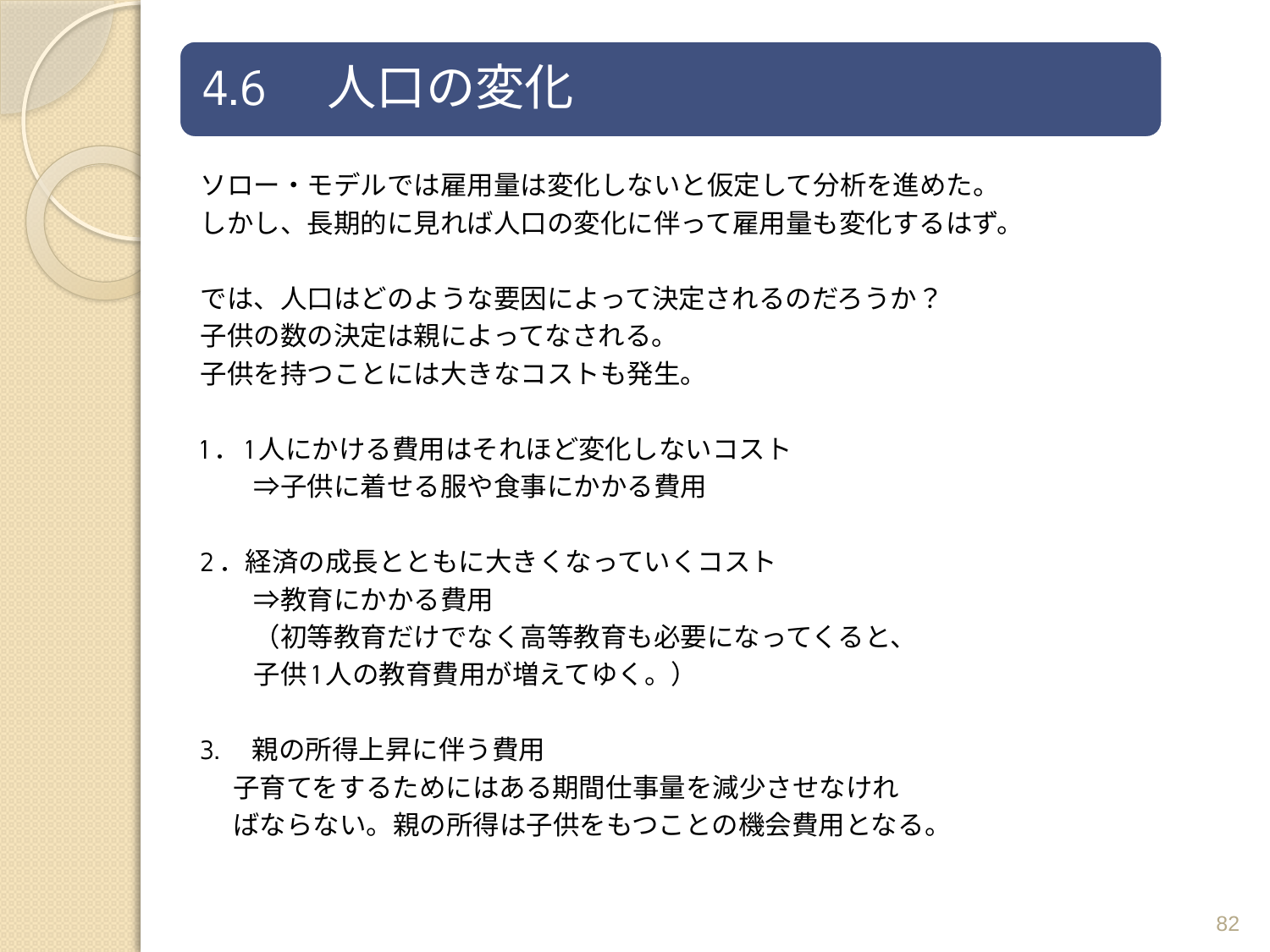

4.6　人口の変化
ソロー・モデルでは雇用量は変化しないと仮定して分析を進めた。
しかし、長期的に見れば人口の変化に伴って雇用量も変化するはず。

では、人口はどのような要因によって決定されるのだろうか？
子供の数の決定は親によってなされる。
子供を持つことには大きなコストも発生。

1．1人にかける費用はそれほど変化しないコスト
　　⇒子供に着せる服や食事にかかる費用

2．経済の成長とともに大きくなっていくコスト
　　⇒教育にかかる費用
　　（初等教育だけでなく高等教育も必要になってくると、
　　子供1人の教育費用が増えてゆく。）

3.　親の所得上昇に伴う費用
　 子育てをするためにはある期間仕事量を減少させなけれ
　 ばならない。親の所得は子供をもつことの機会費用となる。

82